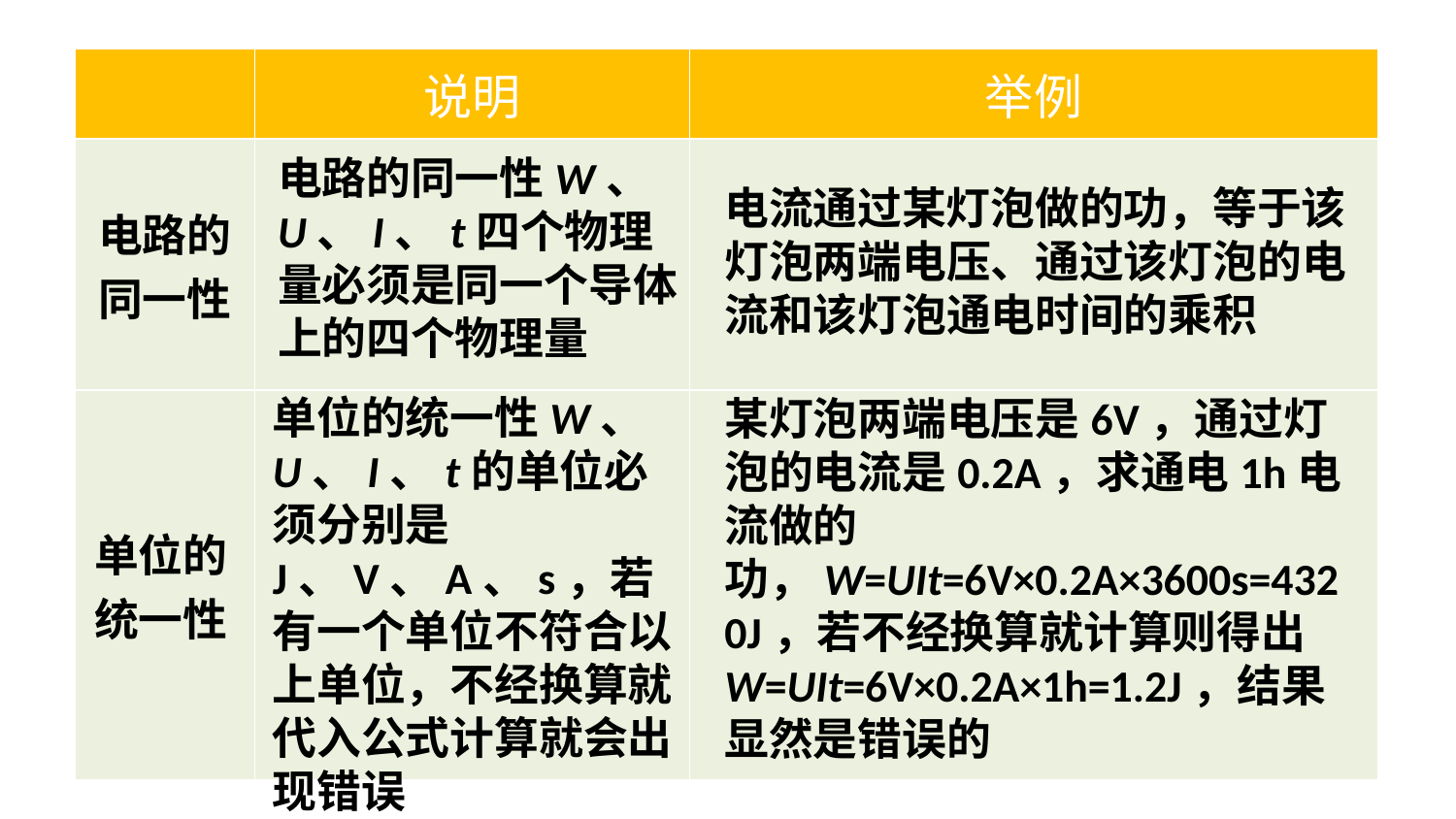

|  | 说明 | 举例 |
| --- | --- | --- |
| 电路的同一性 |  |  |
| 单位的统一性 |  |  |
电路的同一性W、U、I、t四个物理量必须是同一个导体上的四个物理量
电流通过某灯泡做的功，等于该灯泡两端电压、通过该灯泡的电流和该灯泡通电时间的乘积
单位的统一性W、U、I、t的单位必须分别是J、V、A、s，若有一个单位不符合以上单位，不经换算就代入公式计算就会出现错误
某灯泡两端电压是6V，通过灯泡的电流是0.2A，求通电1h电流做的功，W=UIt=6V×0.2A×3600s=4320J，若不经换算就计算则得出W=UIt=6V×0.2A×1h=1.2J，结果显然是错误的